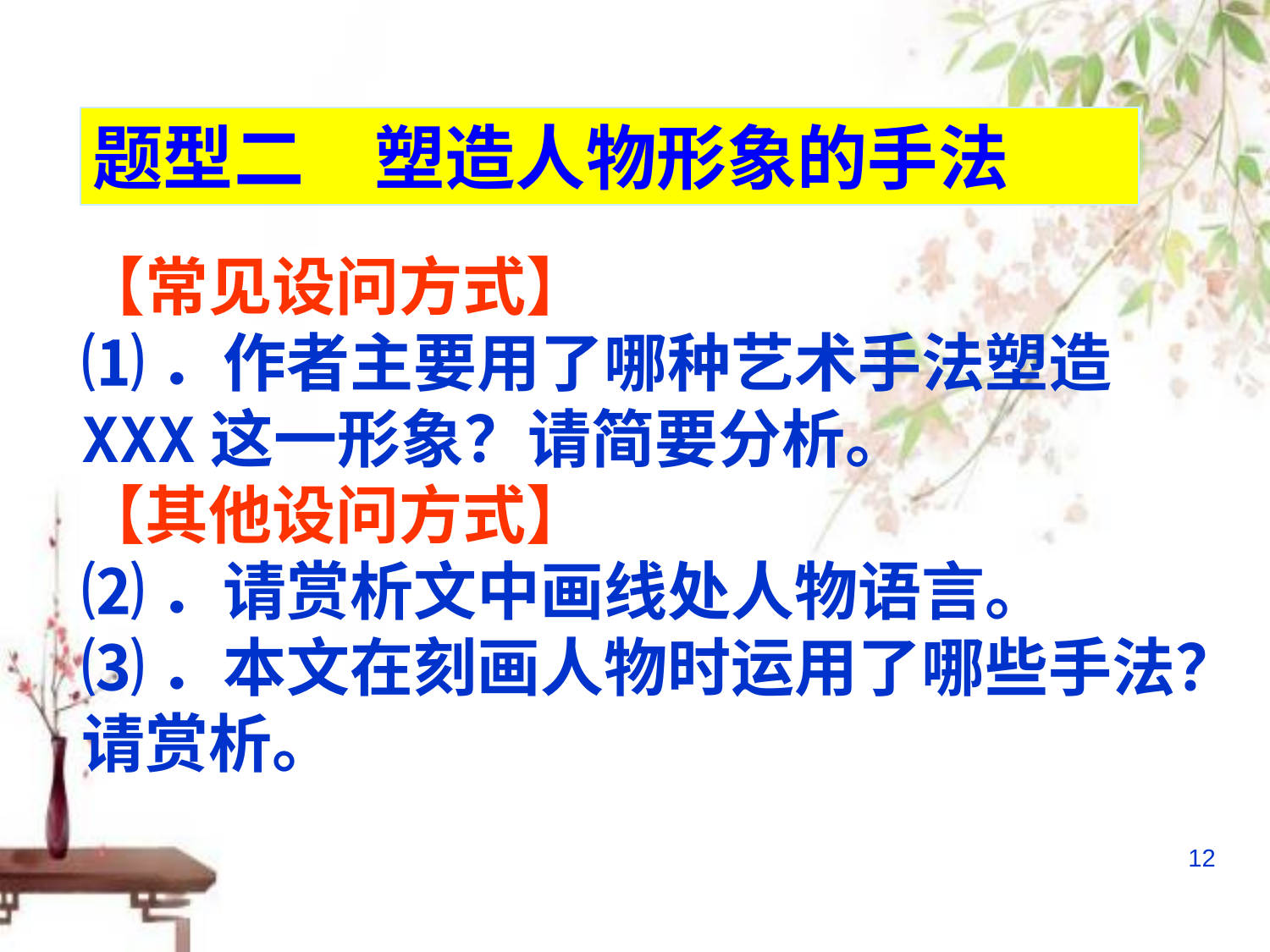

题型二　塑造人物形象的手法
【常见设问方式】
⑴．作者主要用了哪种艺术手法塑造XXX这一形象？请简要分析。
【其他设问方式】
⑵．请赏析文中画线处人物语言。
⑶．本文在刻画人物时运用了哪些手法？请赏析。
12